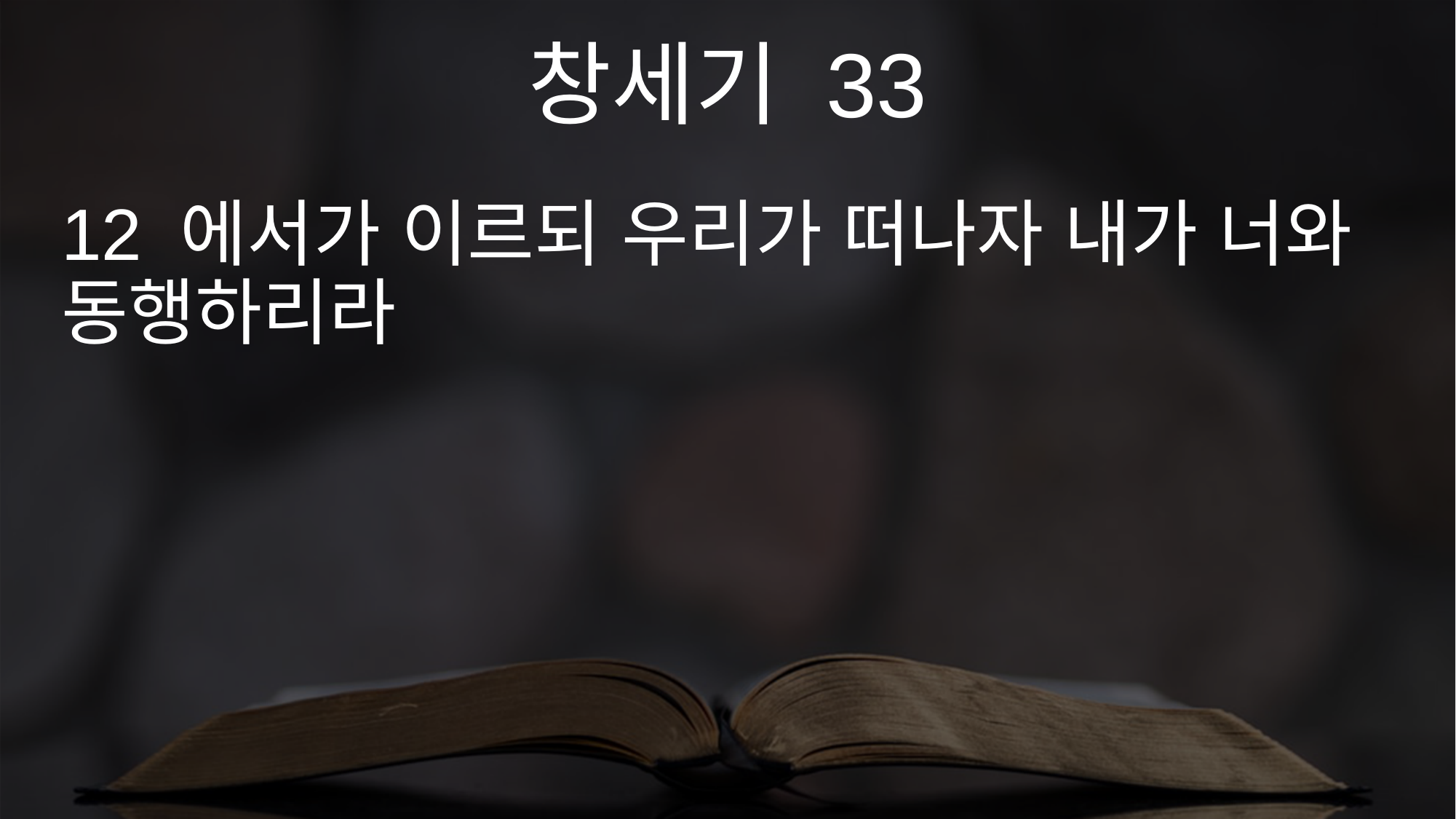

창세기 33
12 에서가 이르되 우리가 떠나자 내가 너와 동행하리라